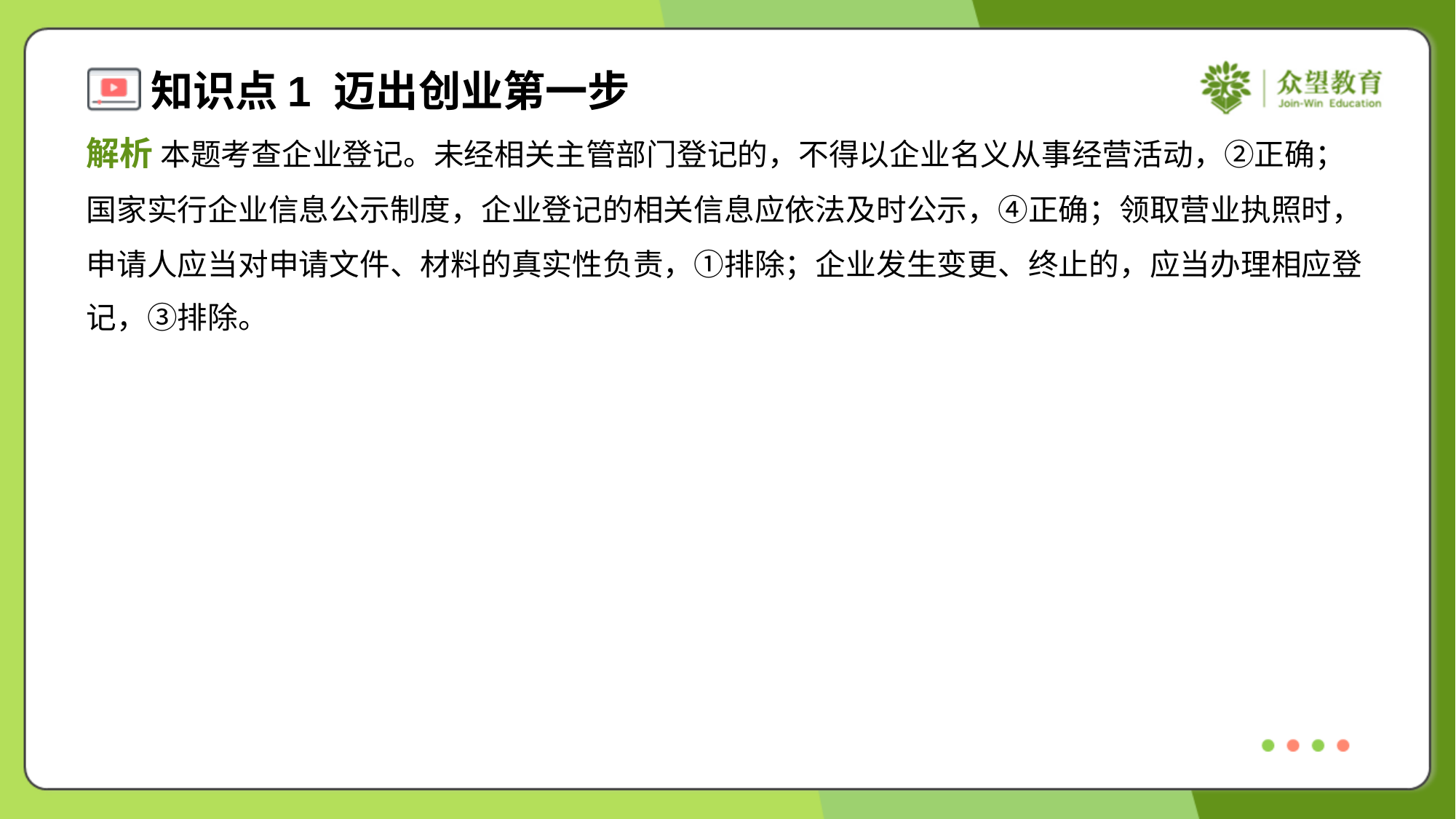

解析 本题考查企业登记。未经相关主管部门登记的，不得以企业名义从事经营活动，②正确；
国家实行企业信息公示制度，企业登记的相关信息应依法及时公示，④正确；领取营业执照时，
申请人应当对申请文件、材料的真实性负责，①排除；企业发生变更、终止的，应当办理相应登
记，③排除。